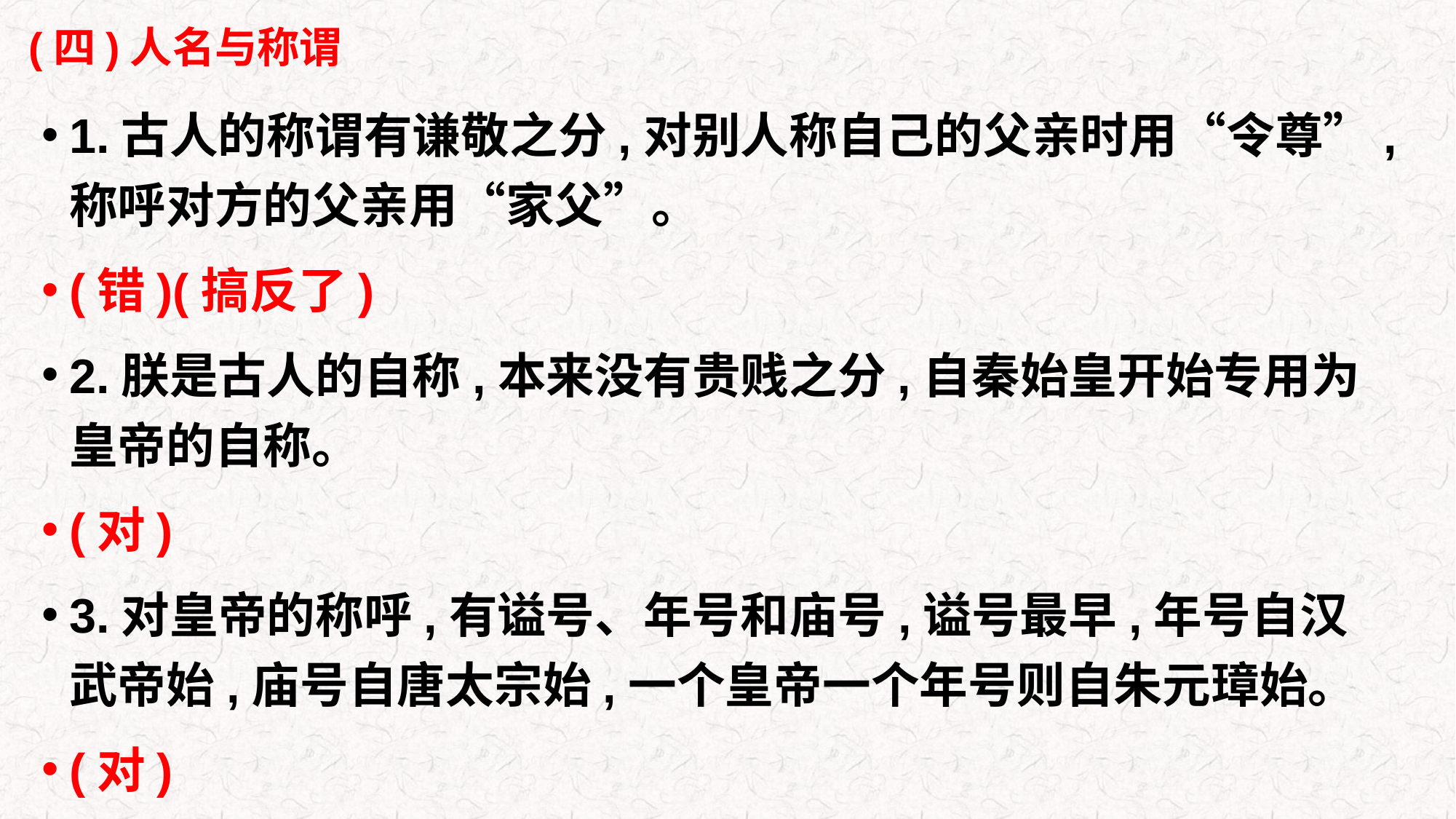

# (四)人名与称谓
1.古人的称谓有谦敬之分,对别人称自己的父亲时用“令尊”,称呼对方的父亲用“家父”。
(错)(搞反了)
2.朕是古人的自称,本来没有贵贱之分,自秦始皇开始专用为皇帝的自称。
(对)
3.对皇帝的称呼,有谥号、年号和庙号,谥号最早,年号自汉武帝始,庙号自唐太宗始,一个皇帝一个年号则自朱元璋始。
(对)